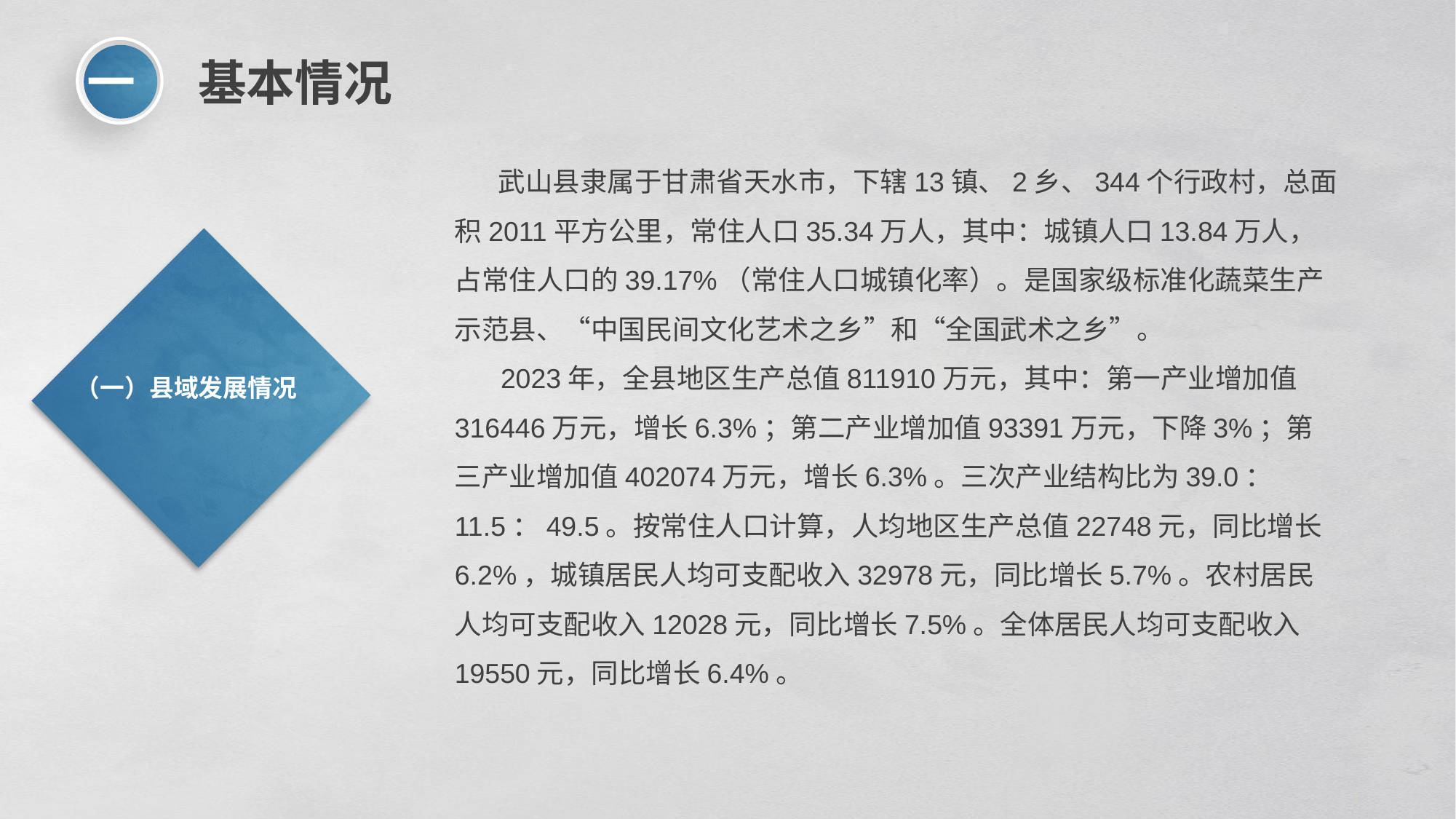

一
（一）县域发展情况

基本情况
      武山县隶属于甘肃省天水市，下辖13镇、2乡、344个行政村，总面积2011平方公里，常住人口35.34万人，其中：城镇人口13.84万人，占常住人口的39.17%（常住人口城镇化率）。是国家级标准化蔬菜生产示范县、“中国民间文化艺术之乡”和“全国武术之乡”。
      2023年，全县地区生产总值811910万元，其中：第一产业增加值316446万元，增长6.3%；第二产业增加值93391万元，下降3%；第三产业增加值402074万元，增长6.3%。三次产业结构比为39.0：11.5：49.5。按常住人口计算，人均地区生产总值22748元，同比增长6.2%，城镇居民人均可支配收入32978元，同比增长5.7%。农村居民人均可支配收入12028元，同比增长7.5%。全体居民人均可支配收入19550元，同比增长6.4%。